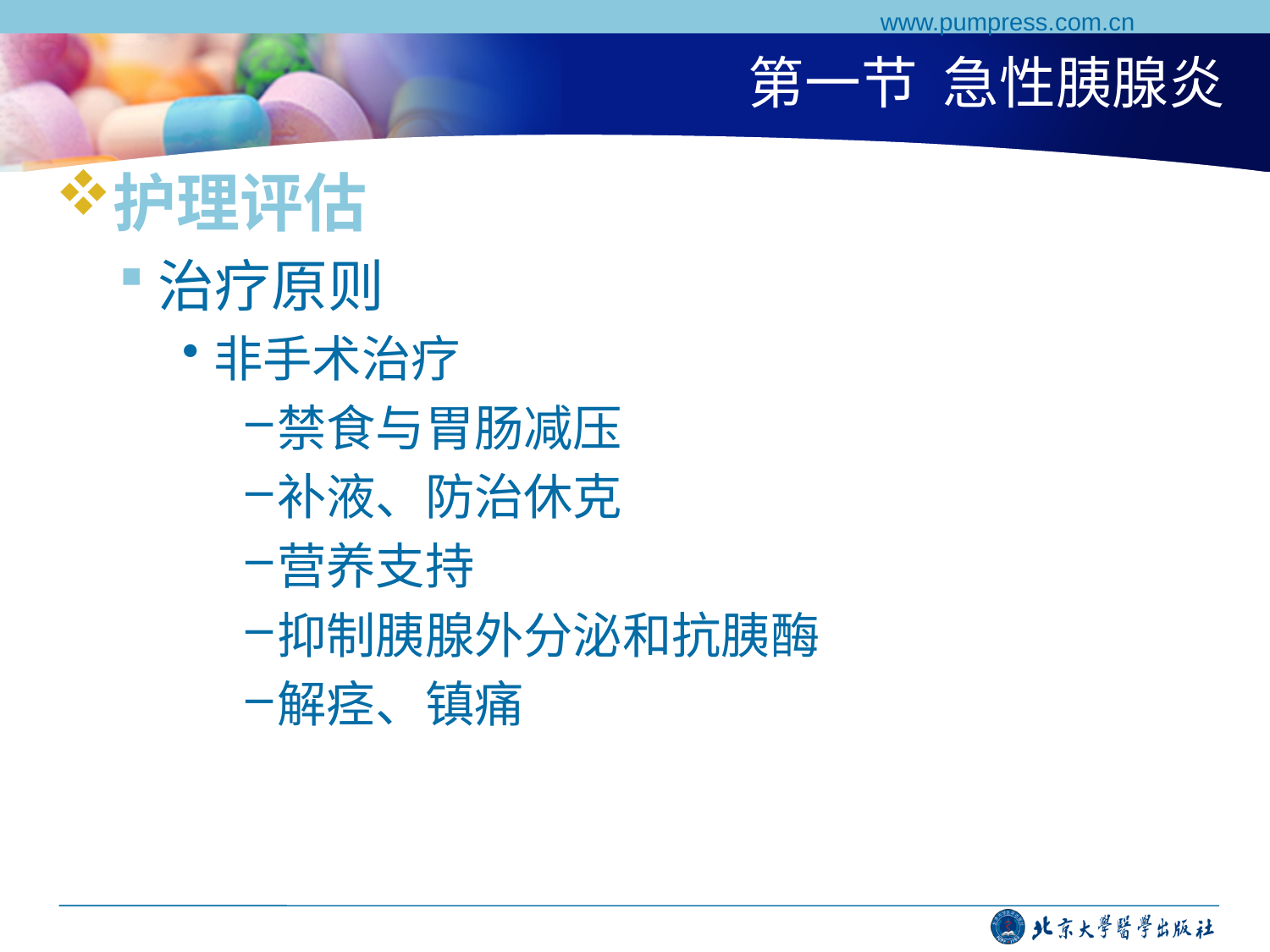

www.pumpress.com.cn
# 第一节  急性胰腺炎
护理评估
治疗原则
非手术治疗
禁食与胃肠减压
补液、防治休克
营养支持
抑制胰腺外分泌和抗胰酶
解痉、镇痛